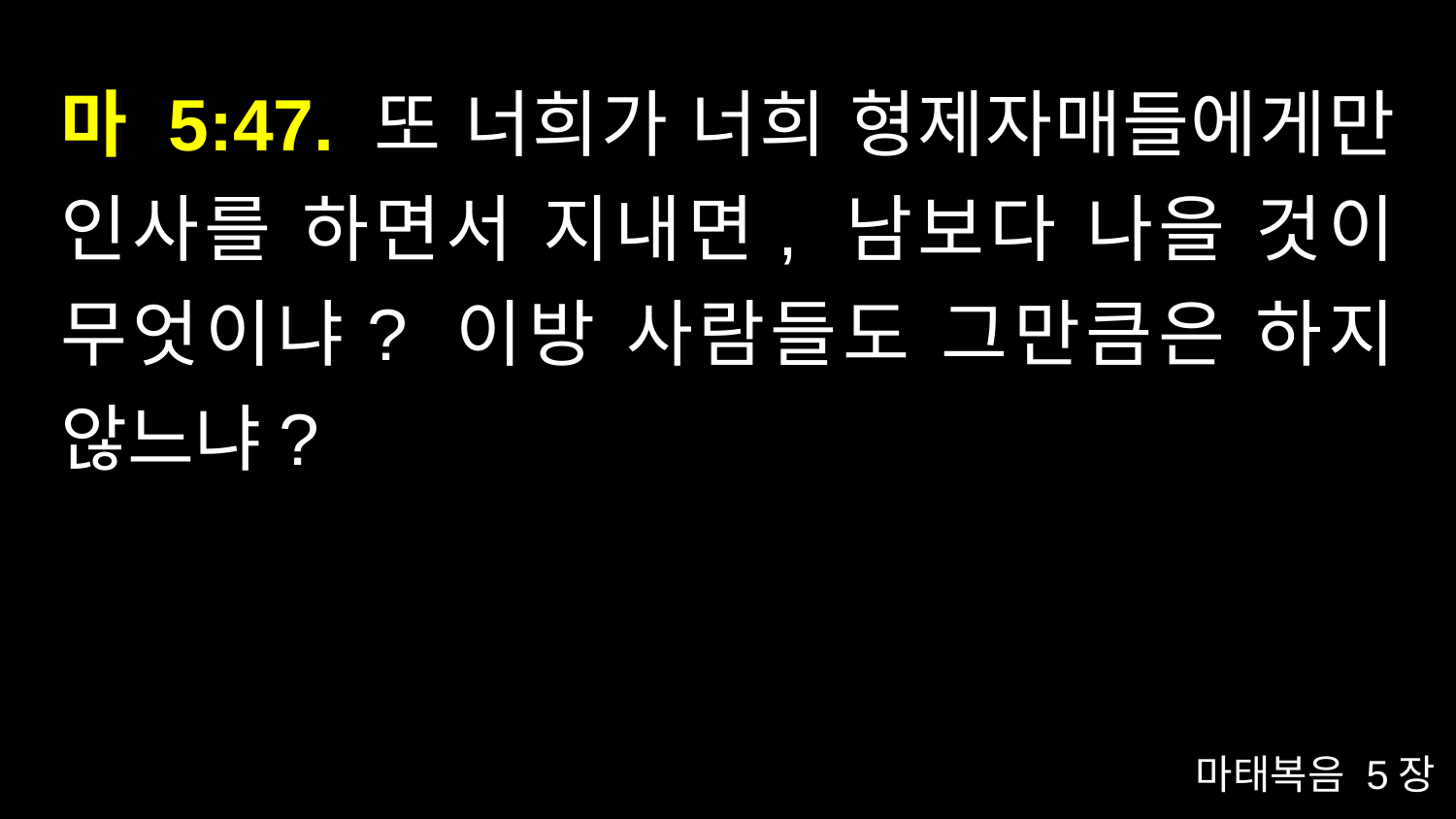

# 마 5:47. 또 너희가 너희 형제자매들에게만 인사를 하면서 지내면, 남보다 나을 것이 무엇이냐? 이방 사람들도 그만큼은 하지 않느냐?
마태복음 5장